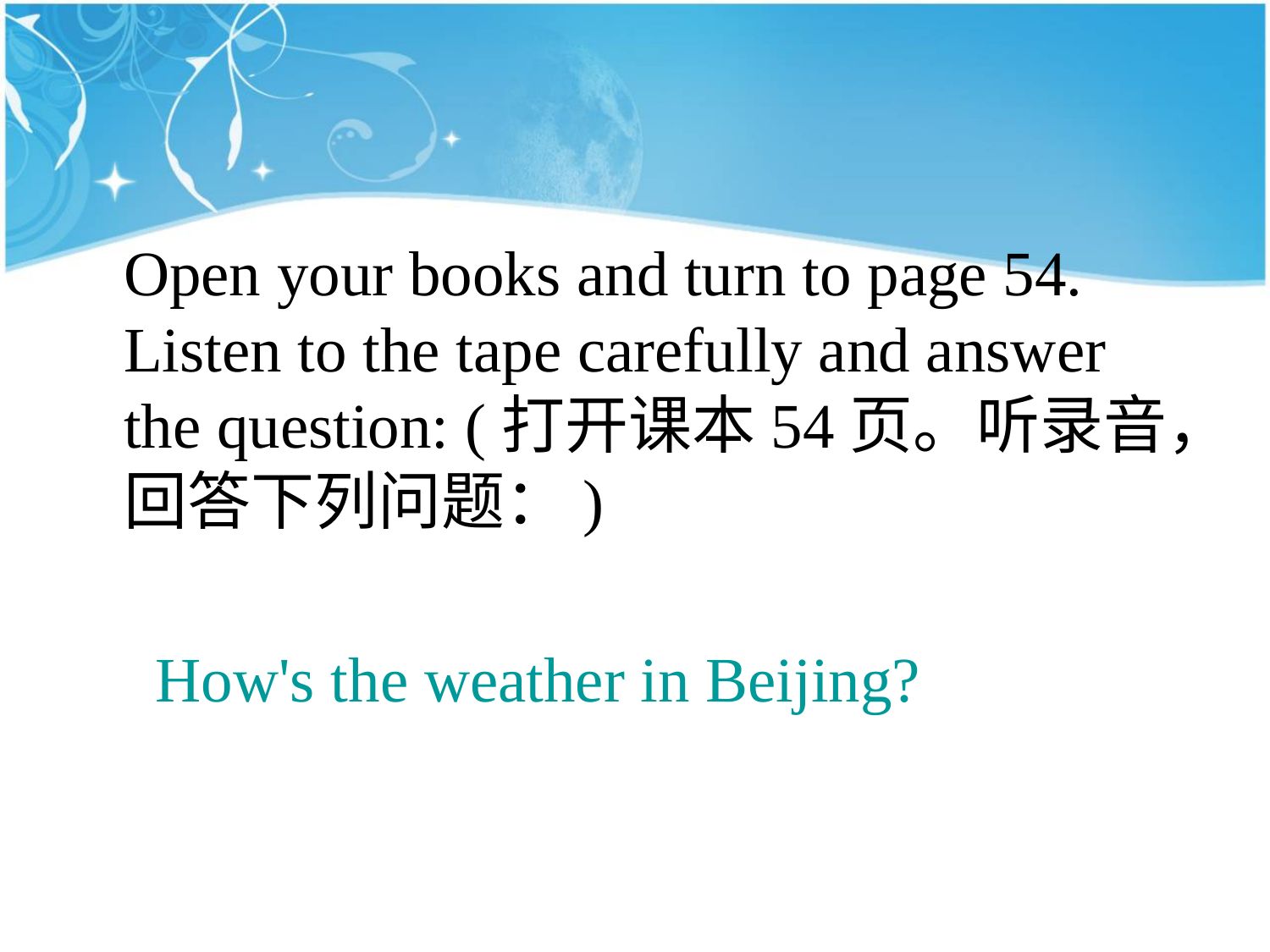

#
   Open your books and turn to page 54. Listen to the tape carefully and answer the question: (打开课本54页。听录音，回答下列问题：)

     How's the weather in Beijing?